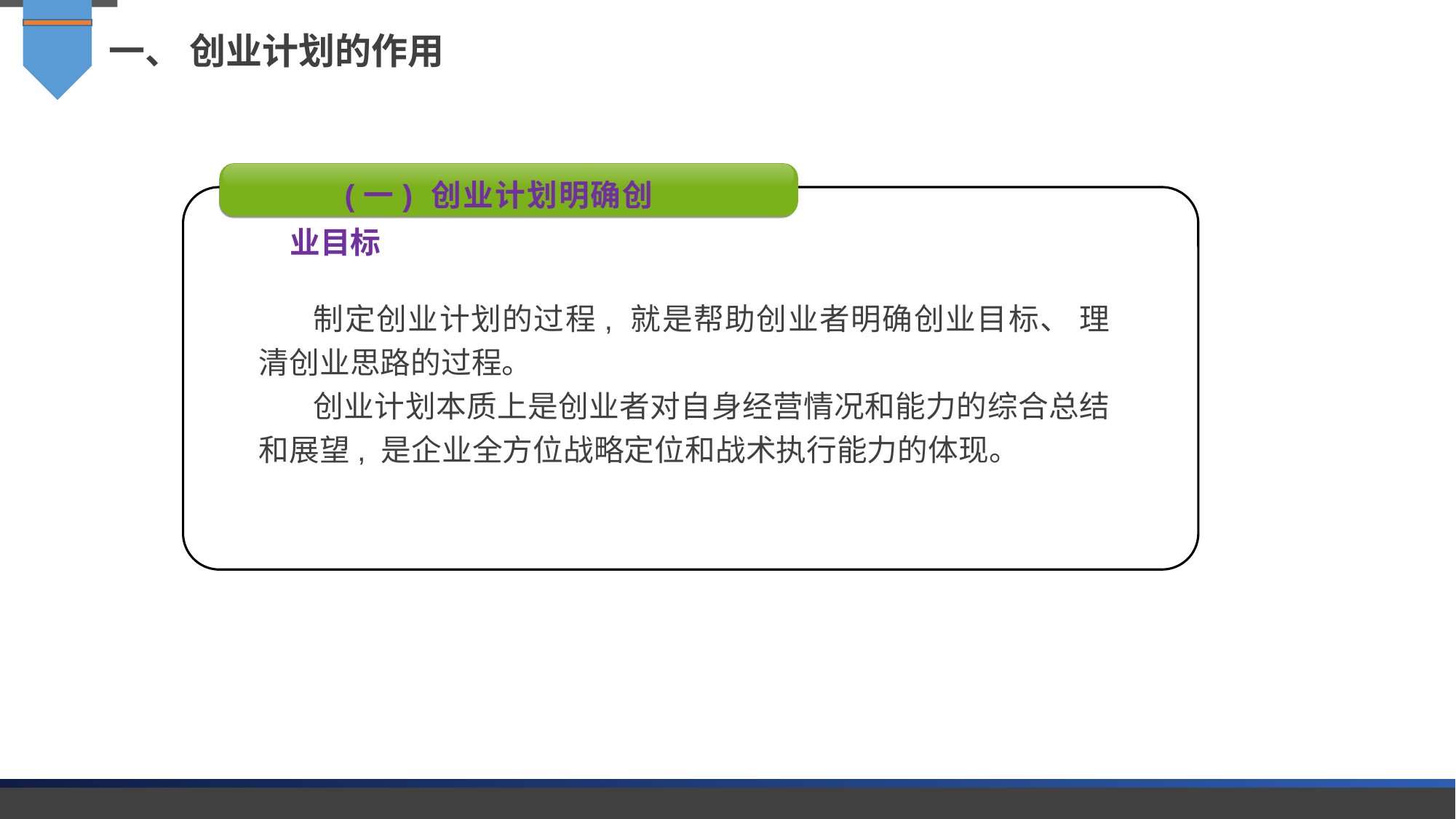

一、 创业计划的作用
(一) 创业计划明确创业目标

制定创业计划的过程, 就是帮助创业者明确创业目标、 理清创业思路的过程。
创业计划本质上是创业者对自身经营情况和能力的综合总结和展望, 是企业全方位战略定位和战术执行能力的体现。